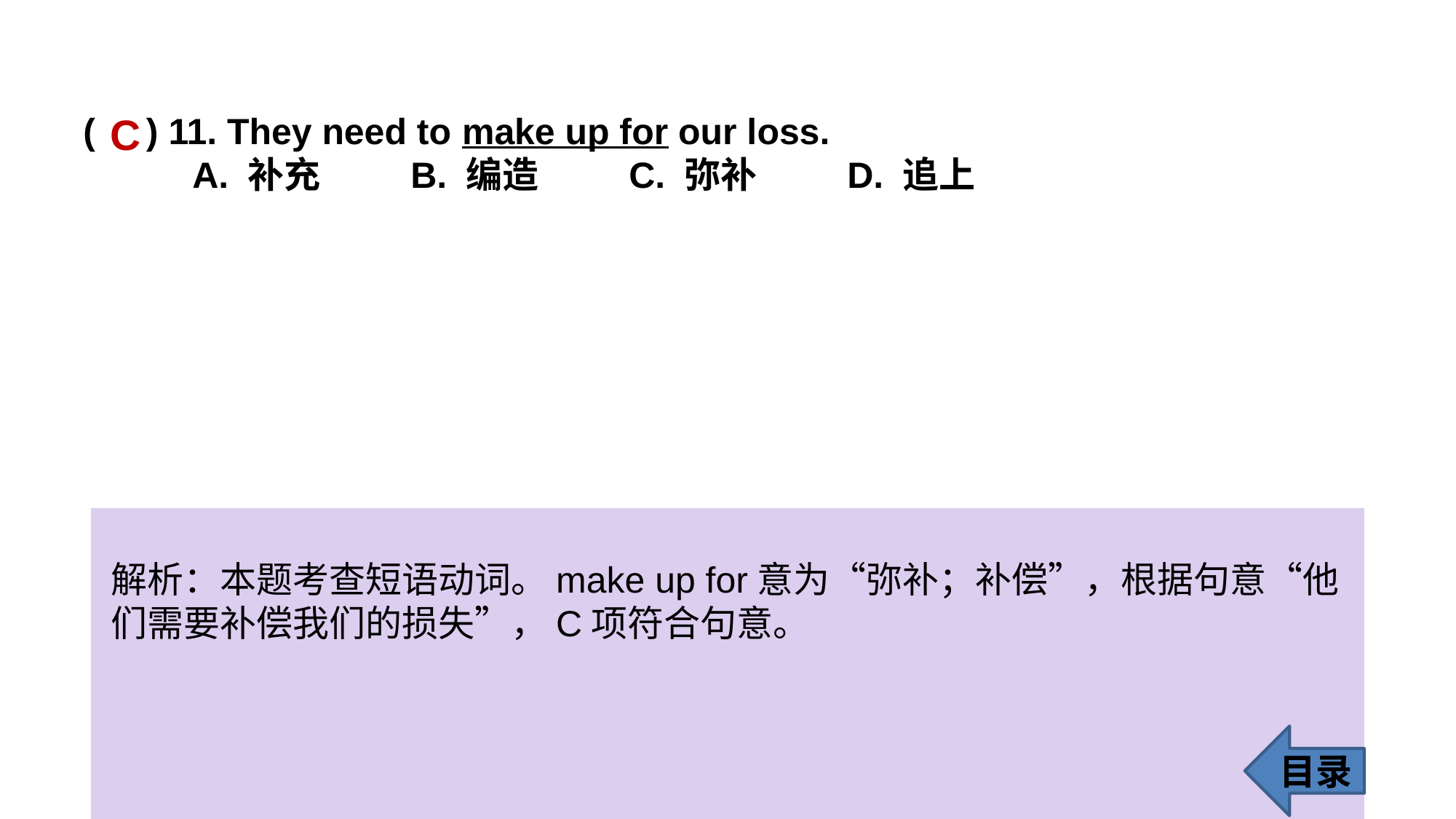

(     ) 11. They need to make up for our loss.
	A. 补充 	B. 编造 	C. 弥补 	D. 追上
C

解析：本题考查短语动词。make up for意为“弥补；补偿”，根据句意“他们需要补偿我们的损失”，C项符合句意。
目录
17